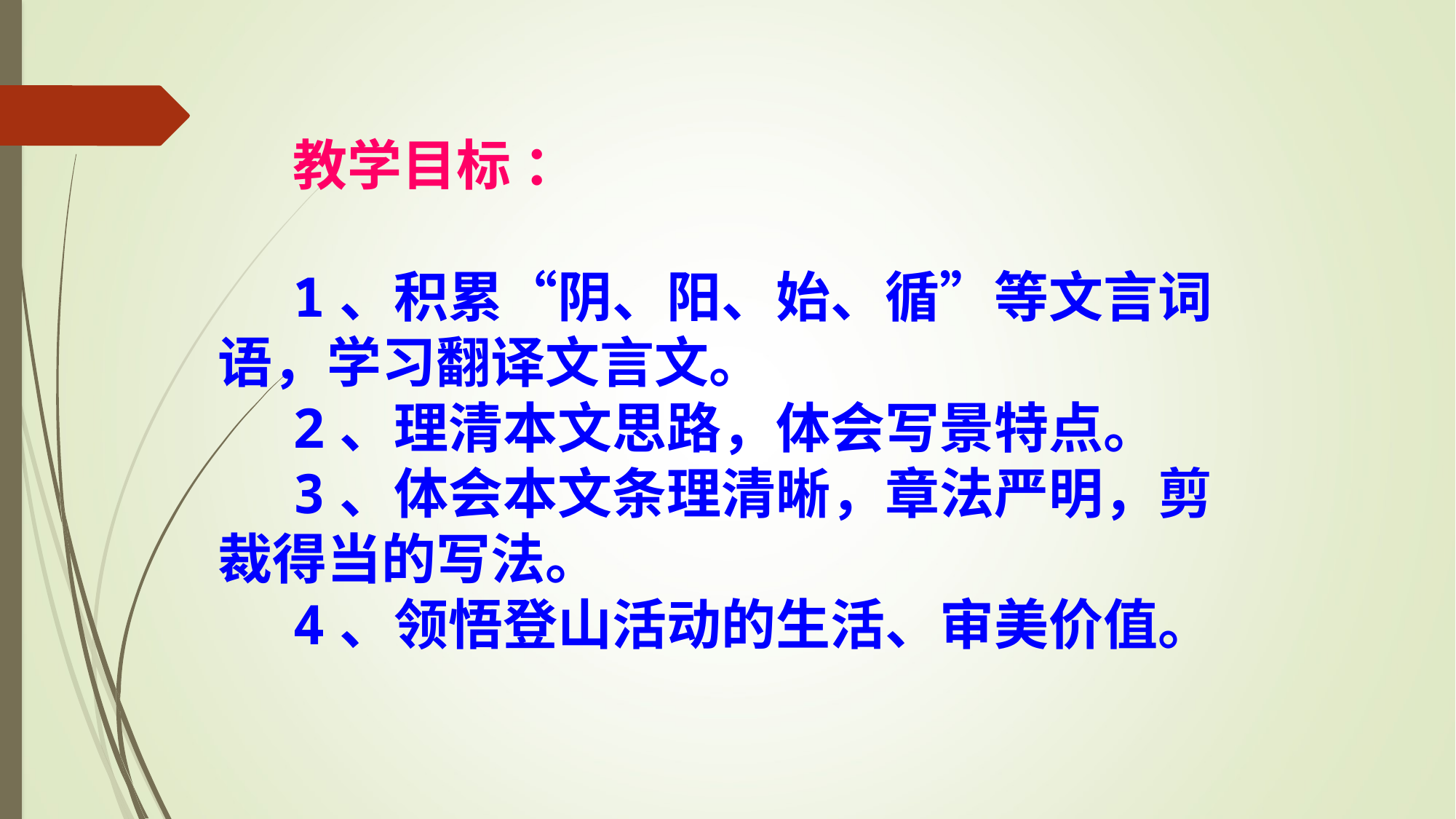

教学目标 ：

1、积累“阴、阳、始、循”等文言词语，学习翻译文言文。
2、理清本文思路，体会写景特点。
3、体会本文条理清晰，章法严明，剪裁得当的写法。
4、领悟登山活动的生活、审美价值。